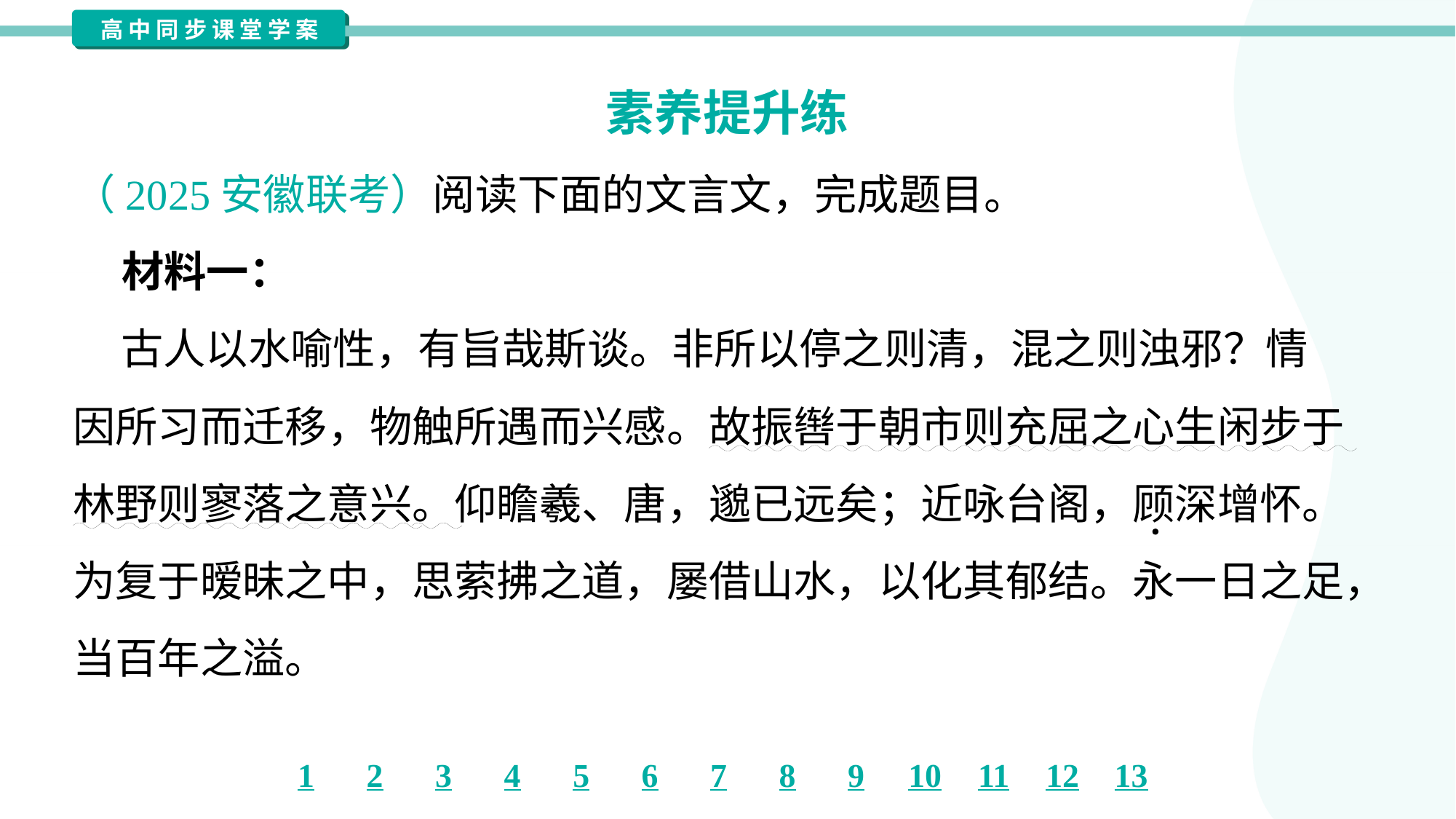

素养提升练
（2025安徽联考）阅读下面的文言文，完成题目。
    材料一：
    古人以水喻性，有旨哉斯谈。非所以停之则清，混之则浊邪？情
因所习而迁移，物触所遇而兴感。故振辔于朝市则充屈之心生闲步于
林野则寥落之意兴。仰瞻羲、唐，邈已远矣；近咏台阁，顾深增怀。
为复于暧昧之中，思萦拂之道，屡借山水，以化其郁结。永一日之足，
当百年之溢。